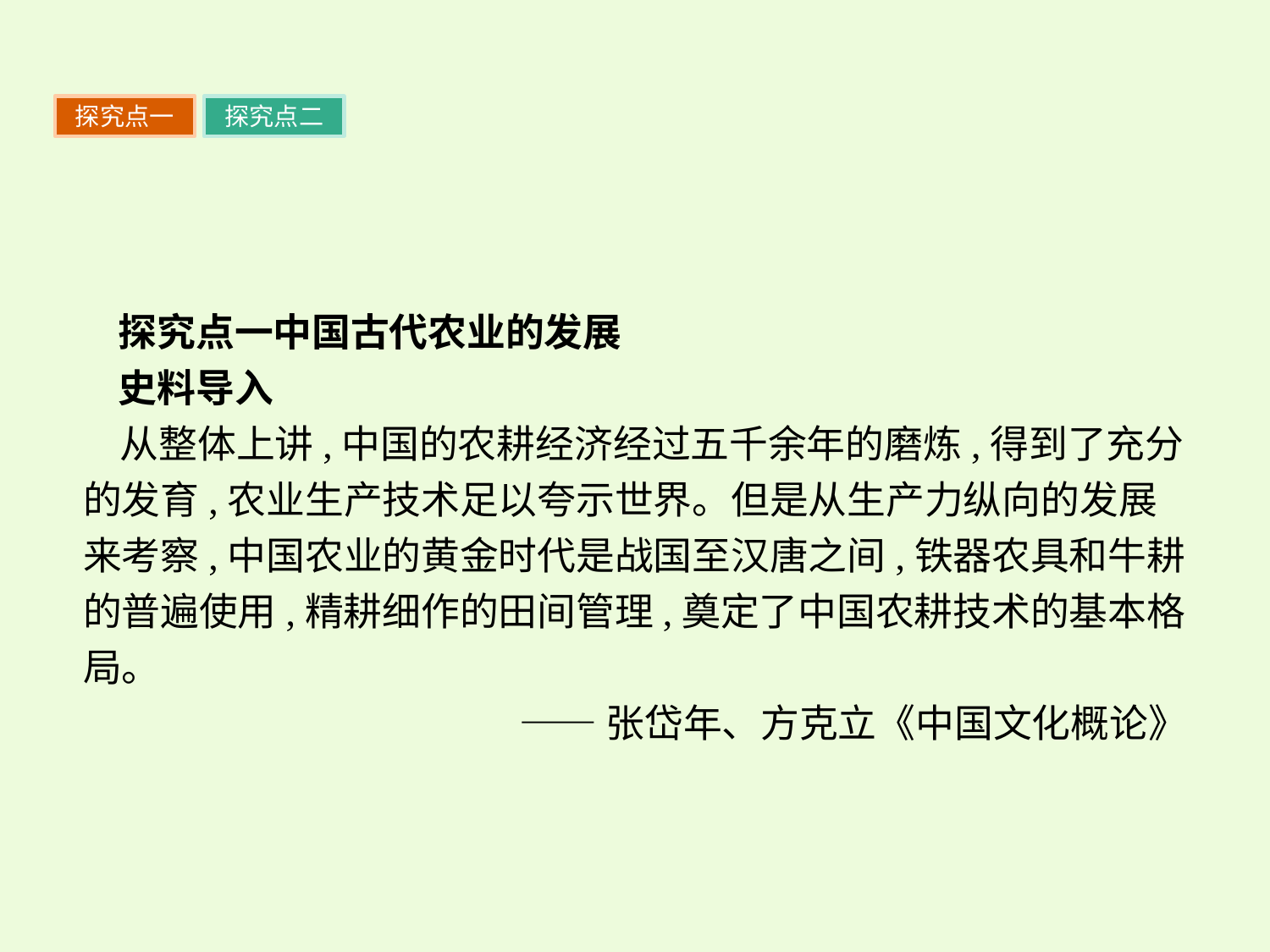

探究点一
探究点二
探究点一中国古代农业的发展
史料导入
从整体上讲,中国的农耕经济经过五千余年的磨炼,得到了充分的发育,农业生产技术足以夸示世界。但是从生产力纵向的发展来考察,中国农业的黄金时代是战国至汉唐之间,铁器农具和牛耕的普遍使用,精耕细作的田间管理,奠定了中国农耕技术的基本格局。
——张岱年、方克立《中国文化概论》